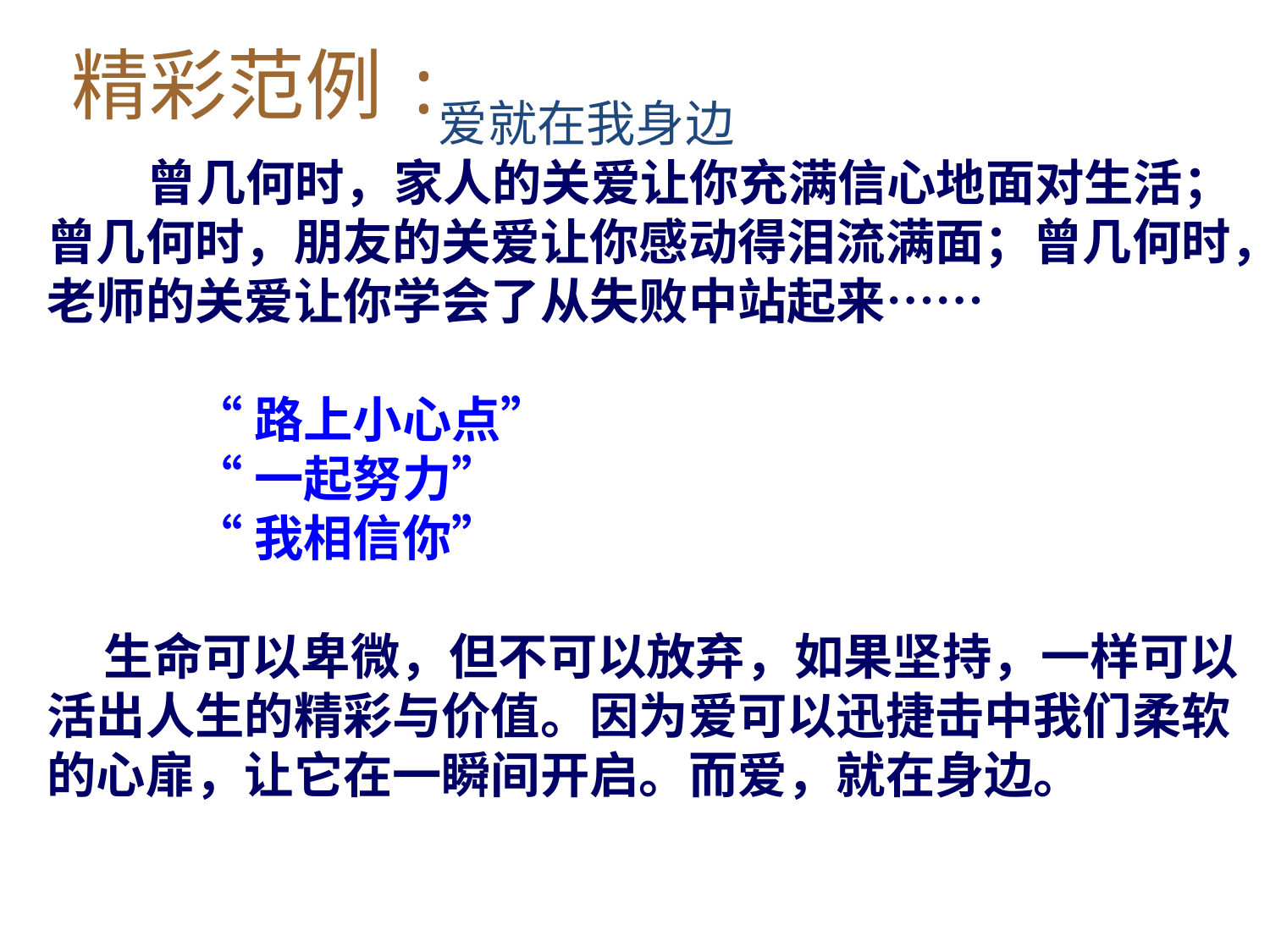

精彩范例:
                                        爱就在我身边
        曾几何时，家人的关爱让你充满信心地面对生活；曾几何时，朋友的关爱让你感动得泪流满面；曾几何时，老师的关爱让你学会了从失败中站起来……

             “路上小心点”
             “一起努力”
             “我相信你”

    生命可以卑微，但不可以放弃，如果坚持，一样可以活出人生的精彩与价值。因为爱可以迅捷击中我们柔软的心扉，让它在一瞬间开启。而爱，就在身边。